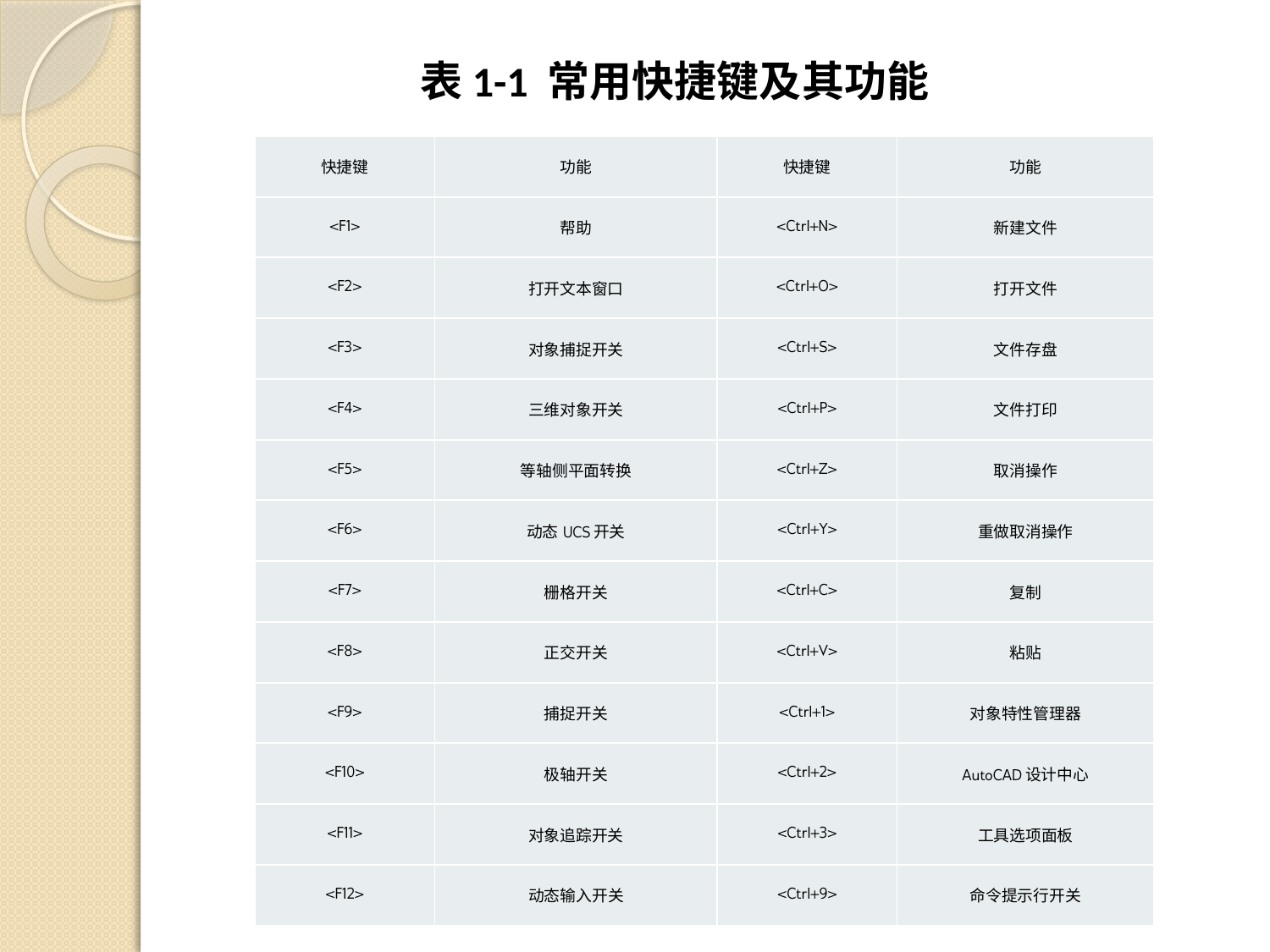

#
              表1-1 常用快捷键及其功能

| 快捷键 | 功能 | 快捷键 | 功能 |
| --- | --- | --- | --- |
| <F1> | 帮助 | <Ctrl+N> | 新建文件 |
| <F2> | 打开文本窗口 | <Ctrl+O> | 打开文件 |
| <F3> | 对象捕捉开关 | <Ctrl+S> | 文件存盘 |
| <F4> | 三维对象开关 | <Ctrl+P> | 文件打印 |
| <F5> | 等轴侧平面转换 | <Ctrl+Z> | 取消操作 |
| <F6> | 动态UCS开关 | <Ctrl+Y> | 重做取消操作 |
| <F7> | 栅格开关 | <Ctrl+C> | 复制 |
| <F8> | 正交开关 | <Ctrl+V> | 粘贴 |
| <F9> | 捕捉开关 | <Ctrl+1> | 对象特性管理器 |
| <F10> | 极轴开关 | <Ctrl+2> | AutoCAD设计中心 |
| <F11> | 对象追踪开关 | <Ctrl+3> | 工具选项面板 |
| <F12> | 动态输入开关 | <Ctrl+9> | 命令提示行开关 |